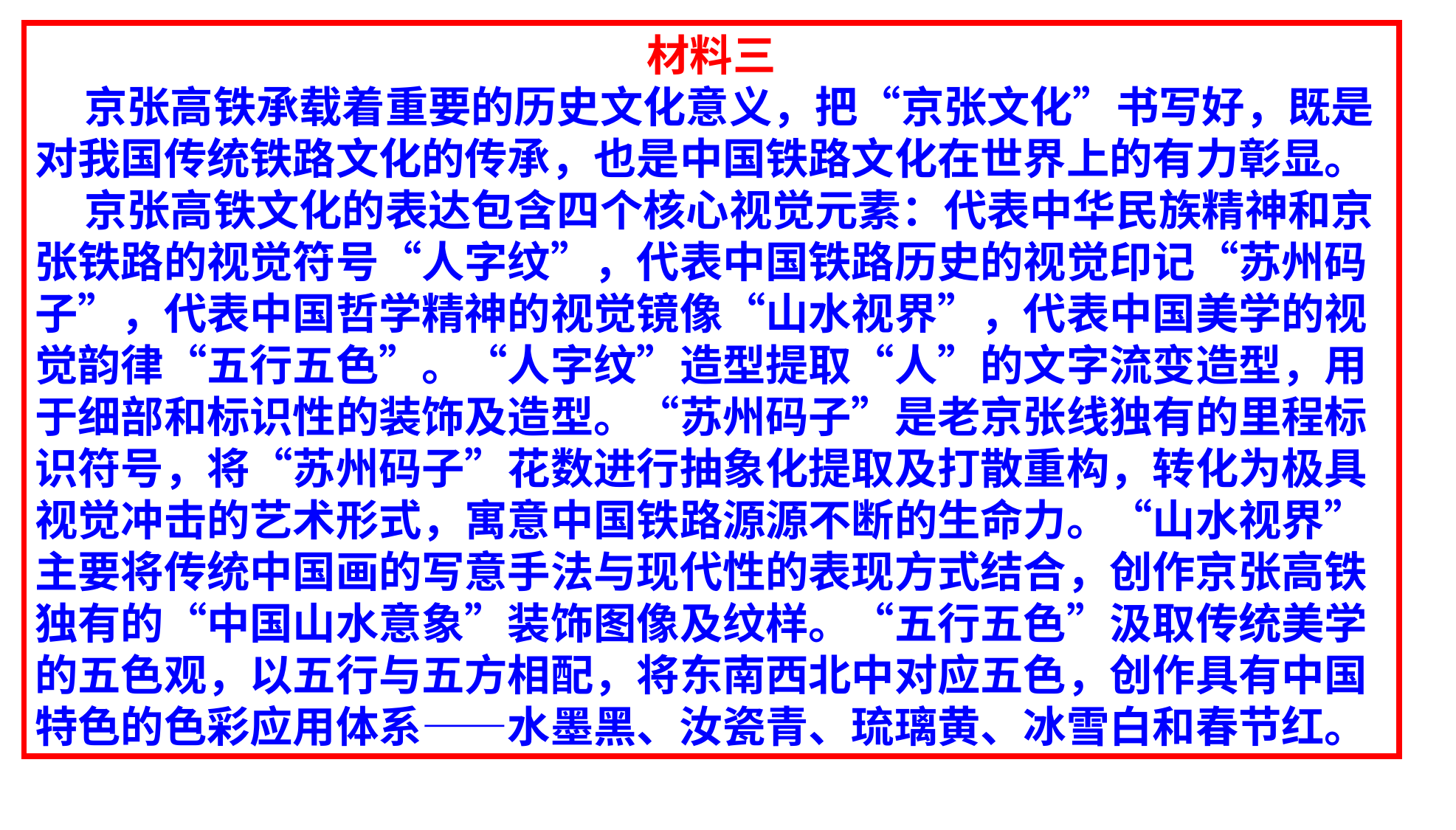

材料三
    京张高铁承载着重要的历史文化意义，把“京张文化”书写好，既是对我国传统铁路文化的传承，也是中国铁路文化在世界上的有力彰显。
    京张高铁文化的表达包含四个核心视觉元素：代表中华民族精神和京张铁路的视觉符号“人字纹”，代表中国铁路历史的视觉印记“苏州码子”，代表中国哲学精神的视觉镜像“山水视界”，代表中国美学的视觉韵律“五行五色”。“人字纹”造型提取“人”的文字流变造型，用于细部和标识性的装饰及造型。“苏州码子”是老京张线独有的里程标识符号，将“苏州码子”花数进行抽象化提取及打散重构，转化为极具视觉冲击的艺术形式，寓意中国铁路源源不断的生命力。“山水视界”主要将传统中国画的写意手法与现代性的表现方式结合，创作京张高铁独有的“中国山水意象”装饰图像及纹样。“五行五色”汲取传统美学的五色观，以五行与五方相配，将东南西北中对应五色，创作具有中国特色的色彩应用体系——水墨黑、汝瓷青、琉璃黄、冰雪白和春节红。